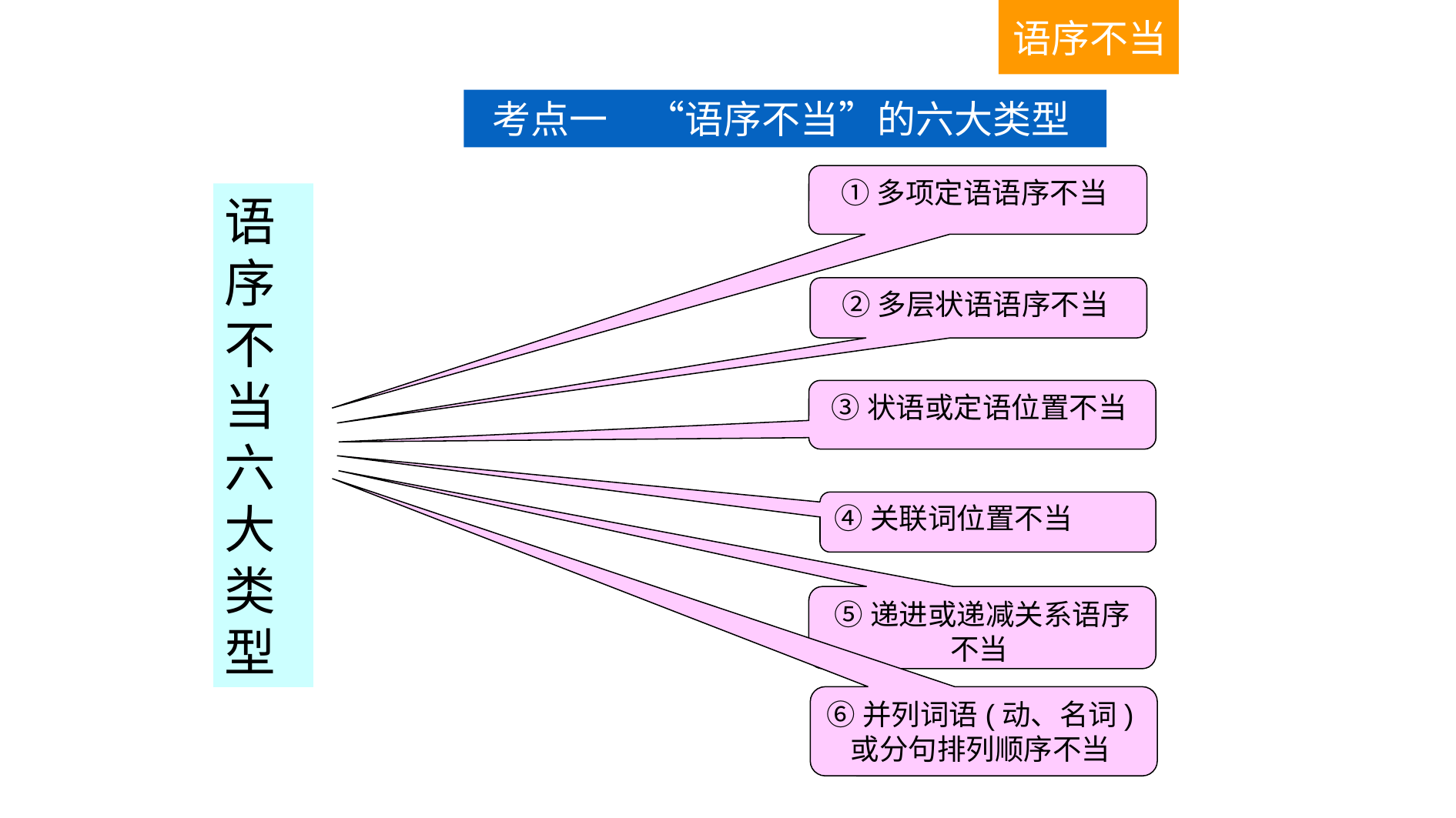

语序不当
考点一　“语序不当”的六大类型
①多项定语语序不当
语序不当六大类型
②多层状语语序不当
③状语或定语位置不当
④关联词位置不当
⑤递进或递减关系语序不当
⑥并列词语(动、名词)或分句排列顺序不当